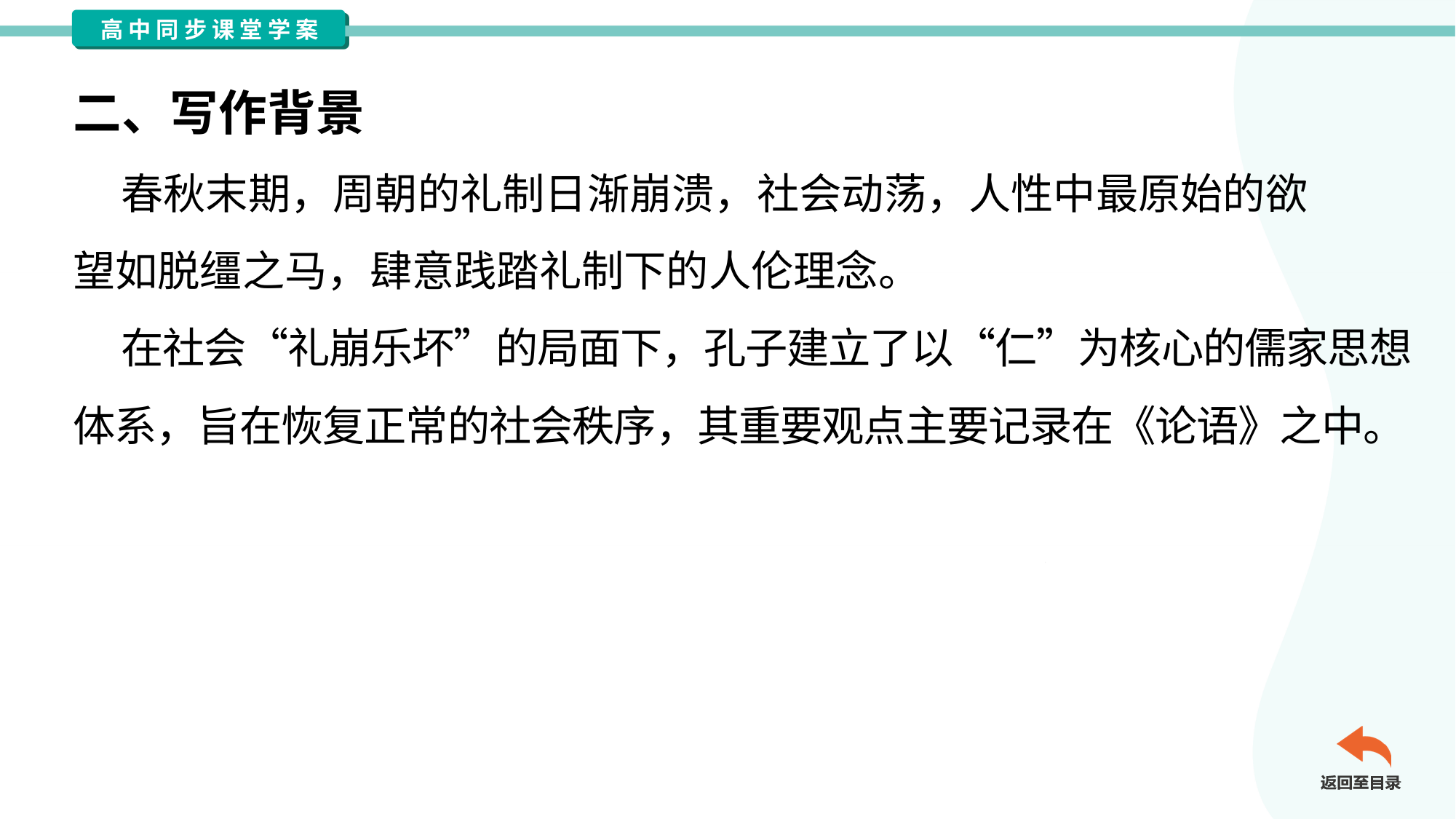

二、写作背景
    春秋末期，周朝的礼制日渐崩溃，社会动荡，人性中最原始的欲
望如脱缰之马，肆意践踏礼制下的人伦理念。
    在社会“礼崩乐坏”的局面下，孔子建立了以“仁”为核心的儒家思想
体系，旨在恢复正常的社会秩序，其重要观点主要记录在《论语》之中。